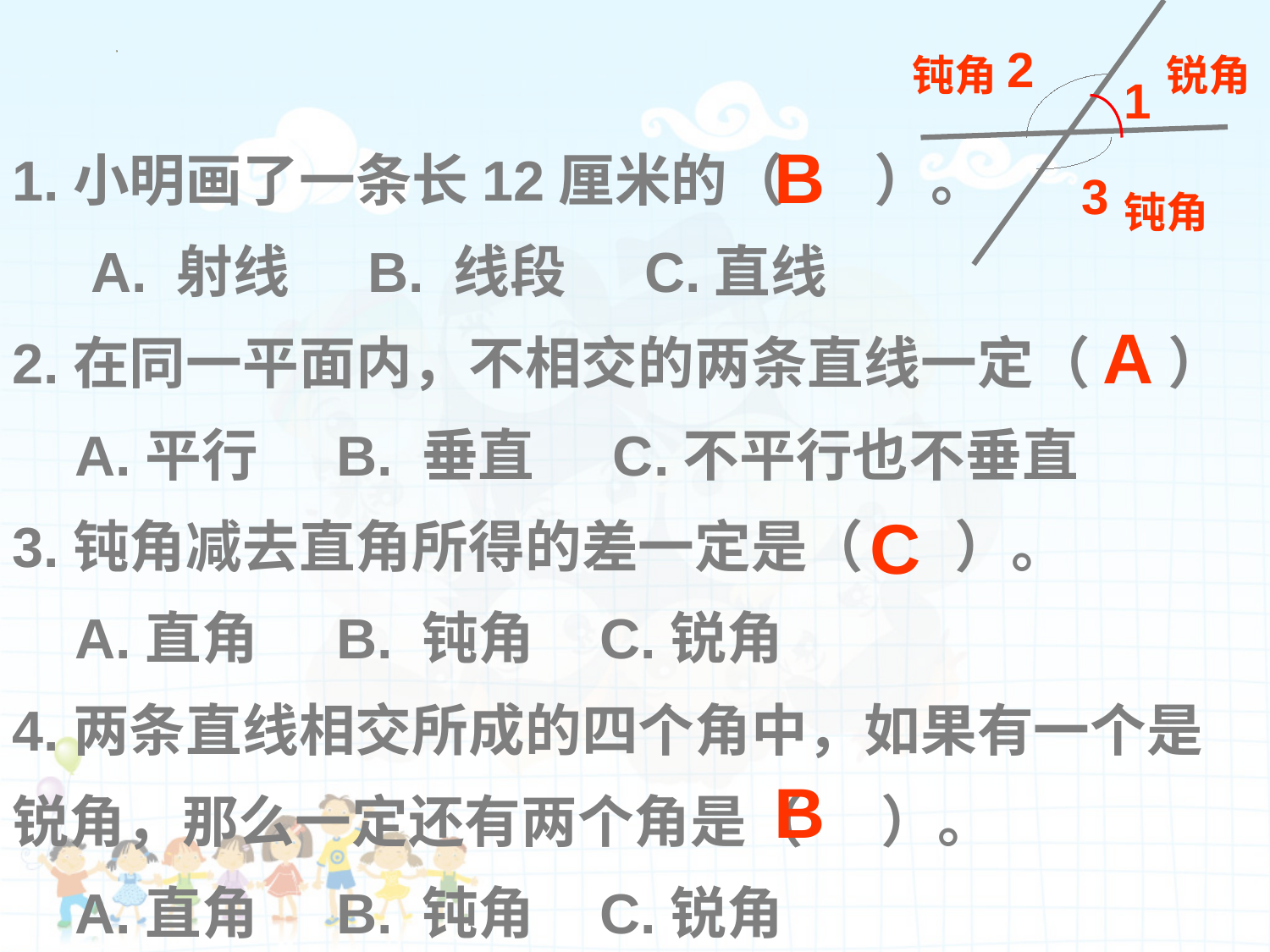

2
钝角
锐角
1

1.小明画了一条长12厘米的（       ）。
     A. 射线     B. 线段     C.直线
2.在同一平面内，不相交的两条直线一定（      ）
    A.平行     B. 垂直     C.不平行也不垂直
3.钝角减去直角所得的差一定是（       ）。
    A.直角     B. 钝角    C.锐角
4.两条直线相交所成的四个角中，如果有一个是锐角，那么一定还有两个角是（      ）。
    A.直角     B. 钝角    C.锐角
B

3
钝角
A
C
B